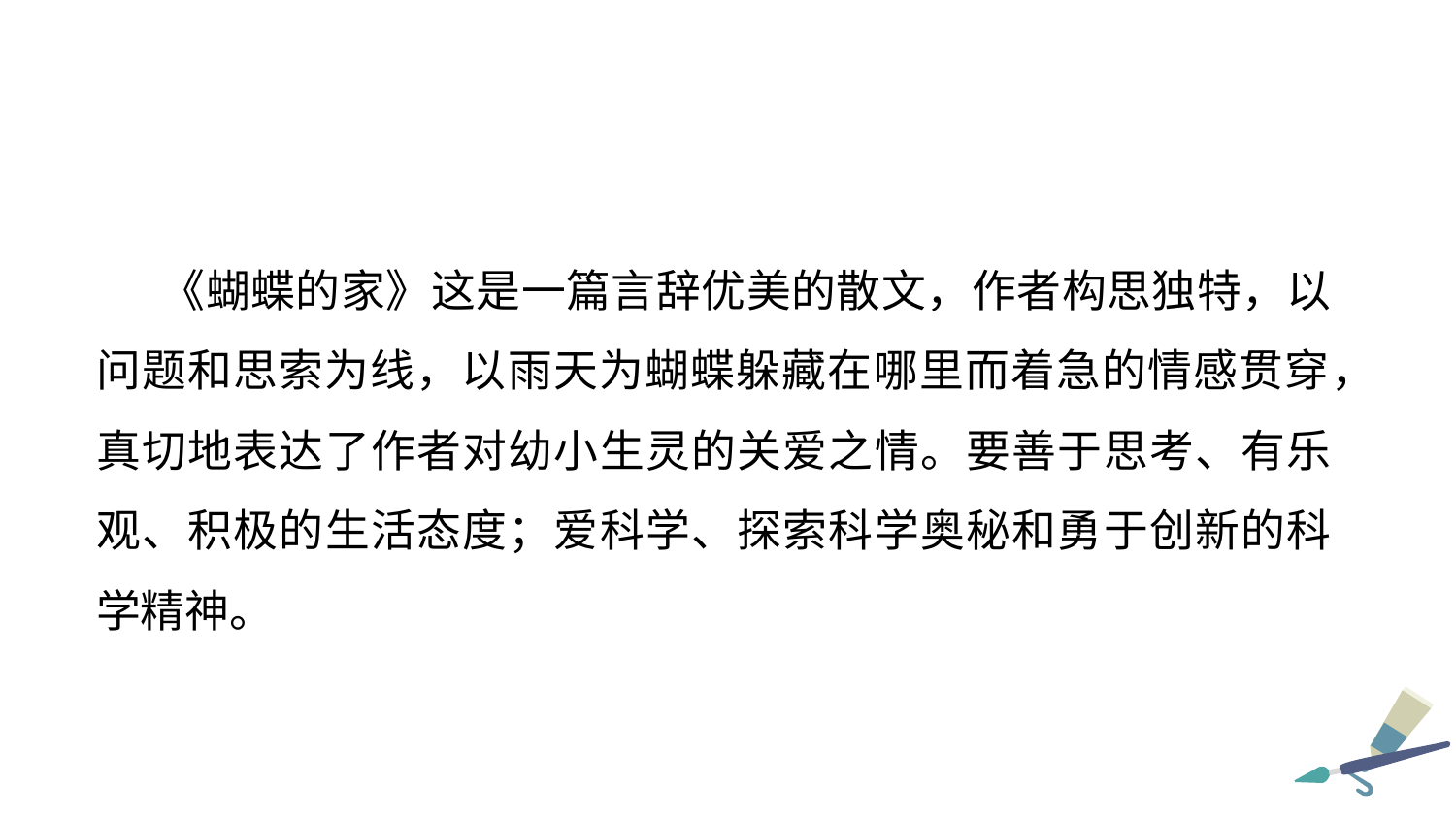

《蝴蝶的家》这是一篇言辞优美的散文，作者构思独特，以问题和思索为线，以雨天为蝴蝶躲藏在哪里而着急的情感贯穿，真切地表达了作者对幼小生灵的关爱之情。要善于思考、有乐观、积极的生活态度；爱科学、探索科学奥秘和勇于创新的科学精神。